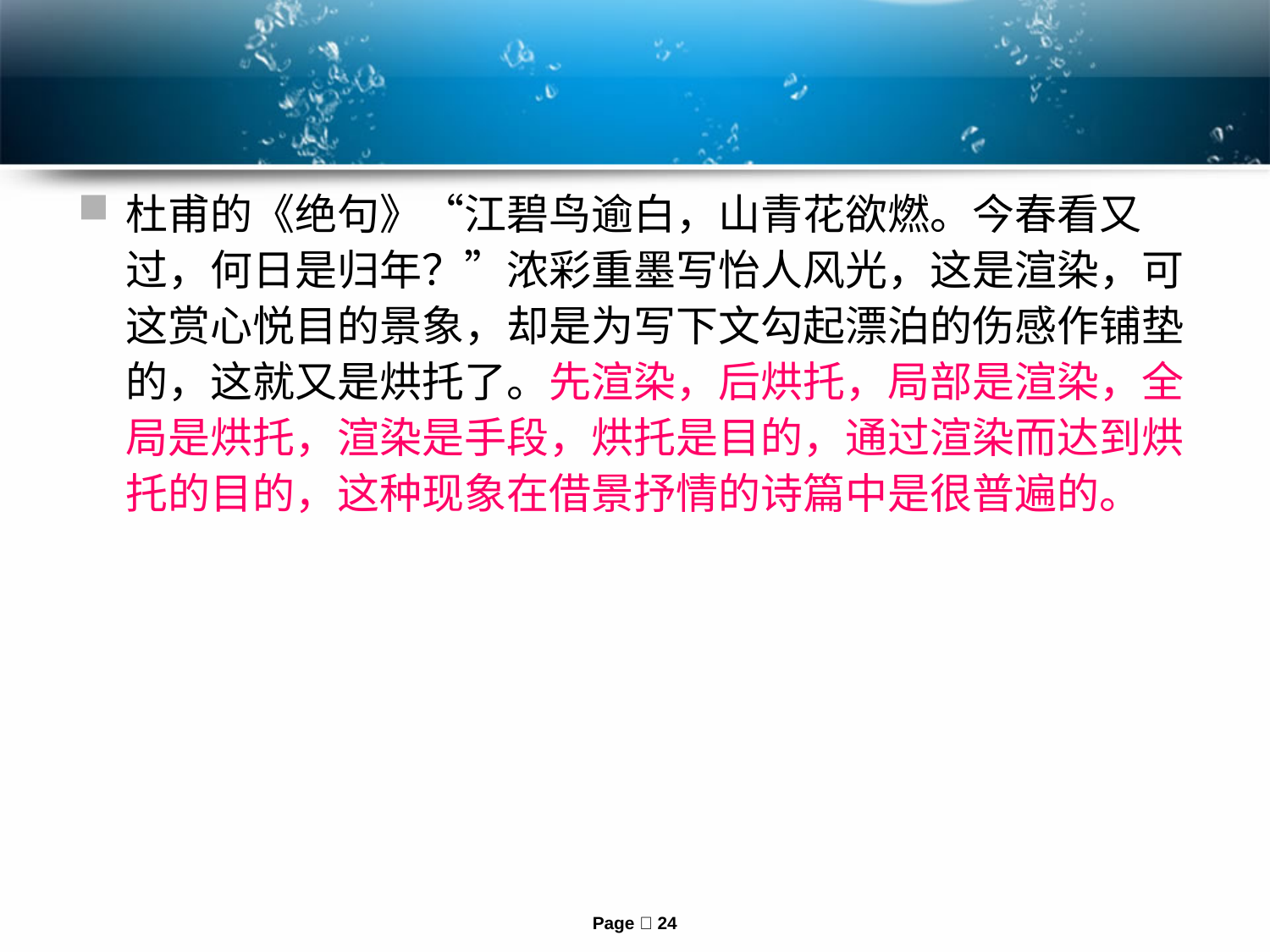

杜甫的《绝句》“江碧鸟逾白，山青花欲燃。今春看又过，何日是归年？”浓彩重墨写怡人风光，这是渲染，可这赏心悦目的景象，却是为写下文勾起漂泊的伤感作铺垫的，这就又是烘托了。先渲染，后烘托，局部是渲染，全局是烘托，渲染是手段，烘托是目的，通过渲染而达到烘托的目的，这种现象在借景抒情的诗篇中是很普遍的。